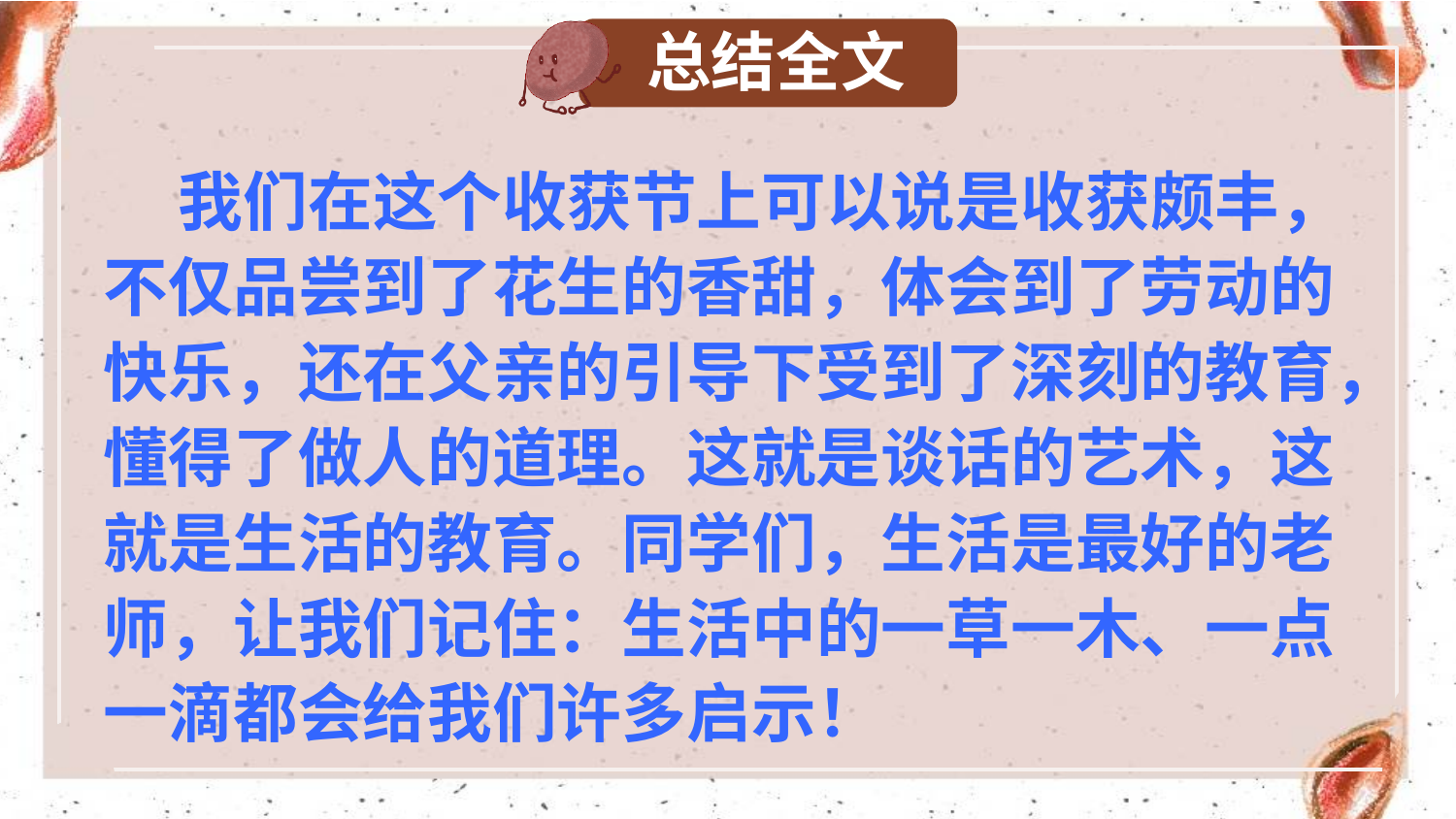

总结全文
    我们在这个收获节上可以说是收获颇丰，不仅品尝到了花生的香甜，体会到了劳动的快乐，还在父亲的引导下受到了深刻的教育，懂得了做人的道理。这就是谈话的艺术，这就是生活的教育。同学们，生活是最好的老师，让我们记住：生活中的一草一木、一点一滴都会给我们许多启示！